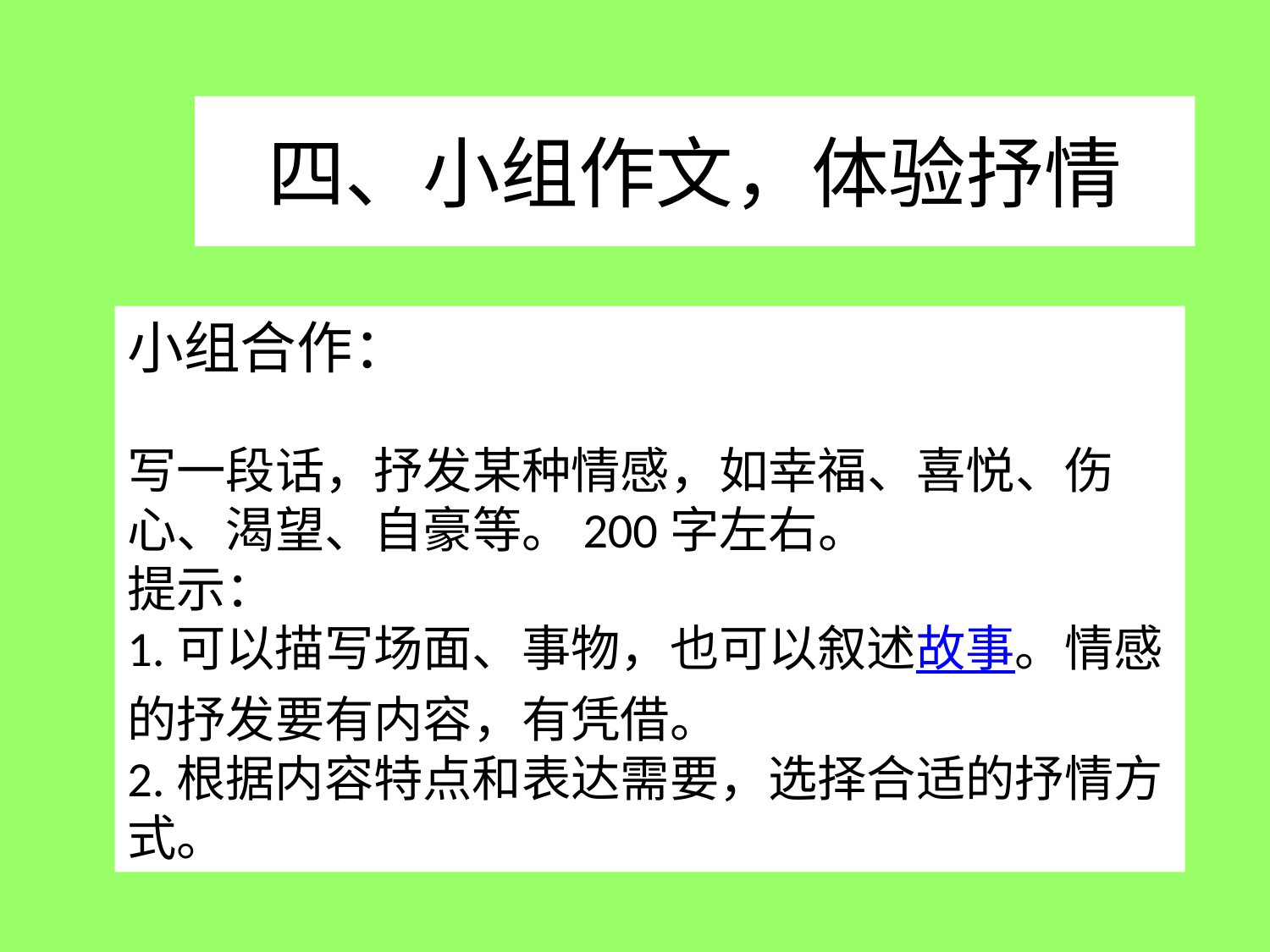

# 四、小组作文，体验抒情
小组合作：

写一段话，抒发某种情感，如幸福、喜悦、伤心、渴望、自豪等。200字左右。
提示：
1.可以描写场面、事物，也可以叙述故事。情感的抒发要有内容，有凭借。
2.根据内容特点和表达需要，选择合适的抒情方式。